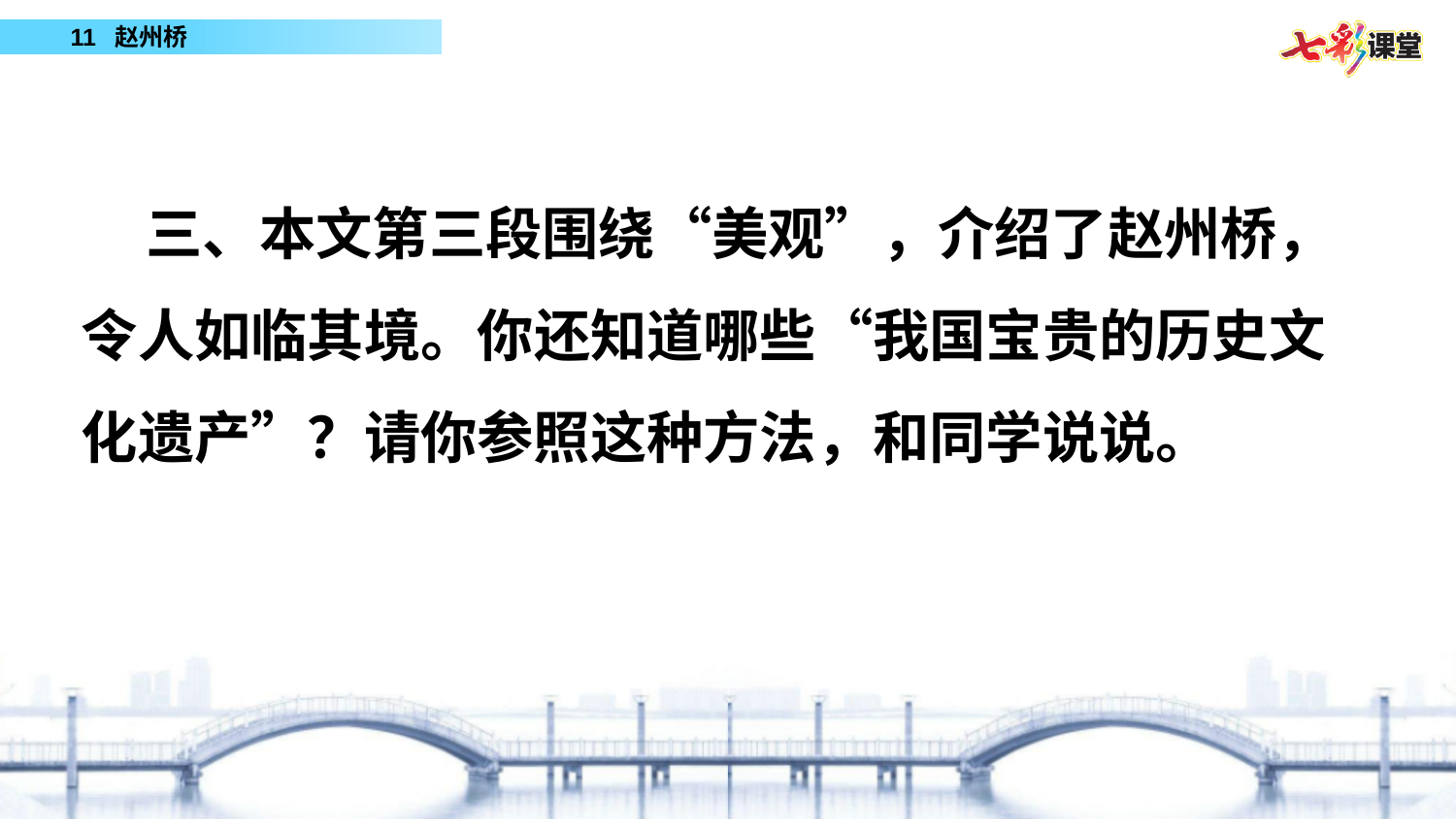

三、本文第三段围绕“美观”，介绍了赵州桥，令人如临其境。你还知道哪些“我国宝贵的历史文化遗产”？请你参照这种方法，和同学说说。